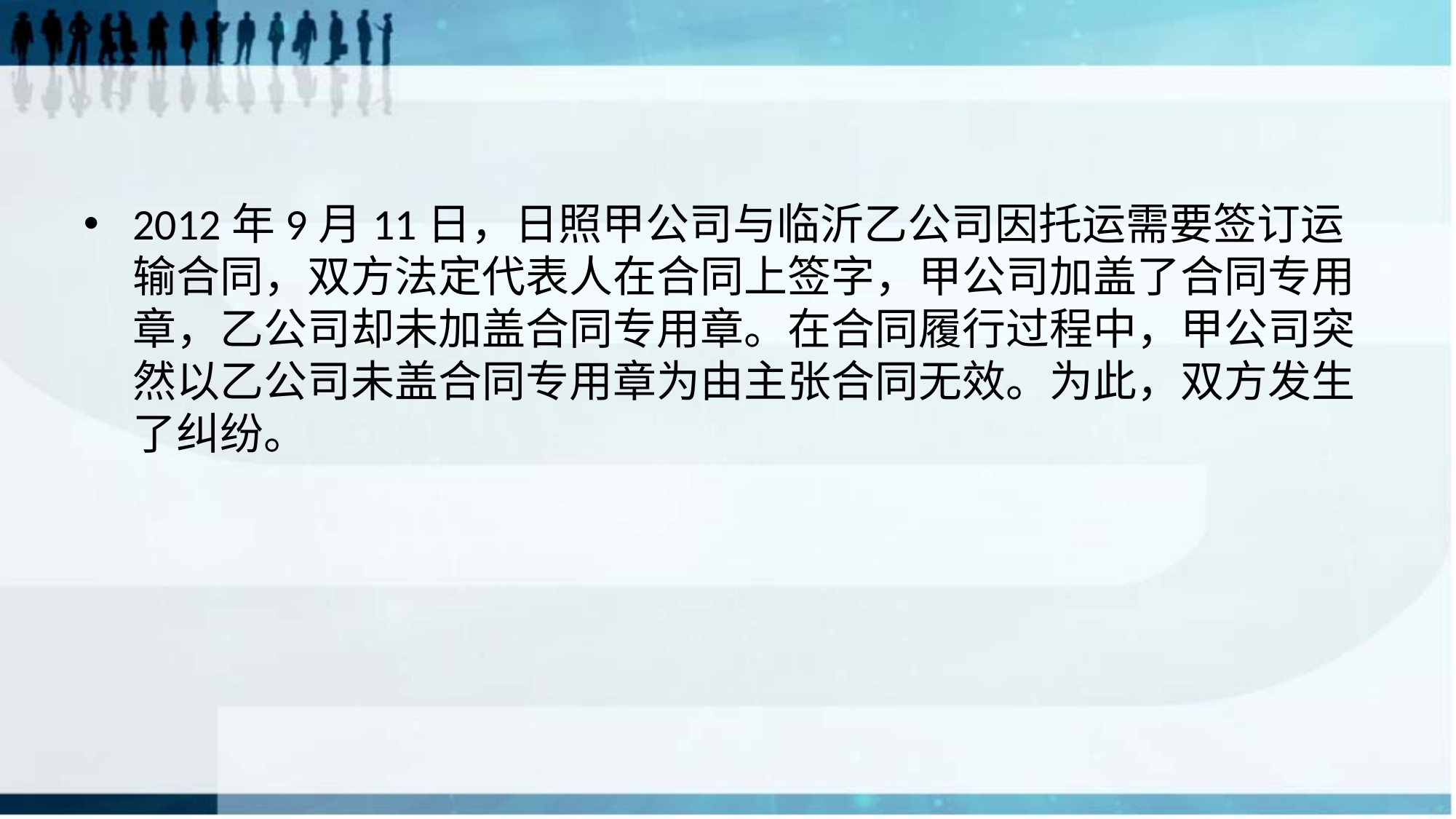

#
2012年9月11日，日照甲公司与临沂乙公司因托运需要签订运输合同，双方法定代表人在合同上签字，甲公司加盖了合同专用章，乙公司却未加盖合同专用章。在合同履行过程中，甲公司突然以乙公司未盖合同专用章为由主张合同无效。为此，双方发生了纠纷。